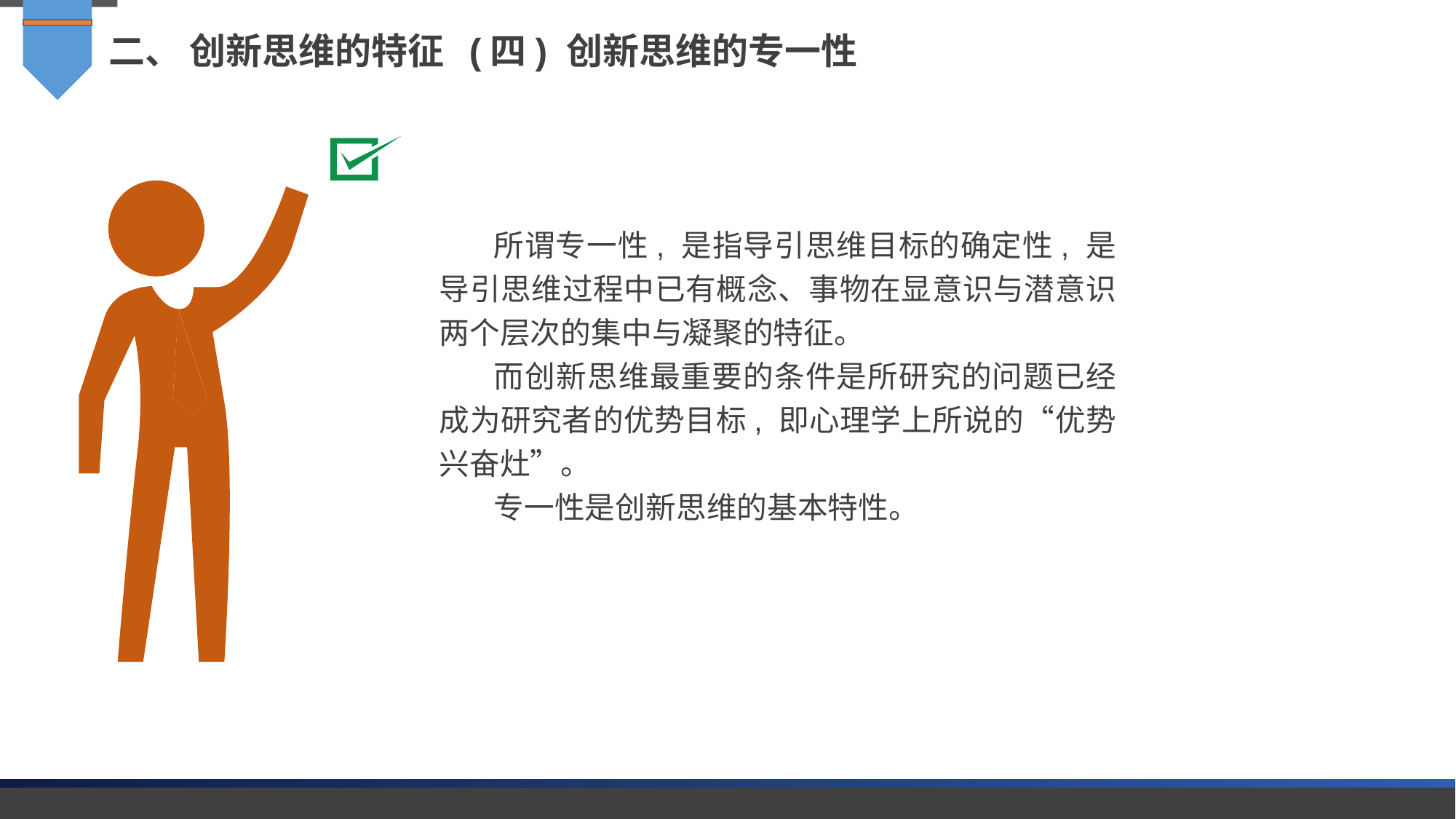

二、 创新思维的特征  (四) 创新思维的专一性

所谓专一性, 是指导引思维目标的确定性, 是导引思维过程中已有概念、事物在显意识与潜意识两个层次的集中与凝聚的特征。
而创新思维最重要的条件是所研究的问题已经成为研究者的优势目标, 即心理学上所说的“优势兴奋灶”。
专一性是创新思维的基本特性。